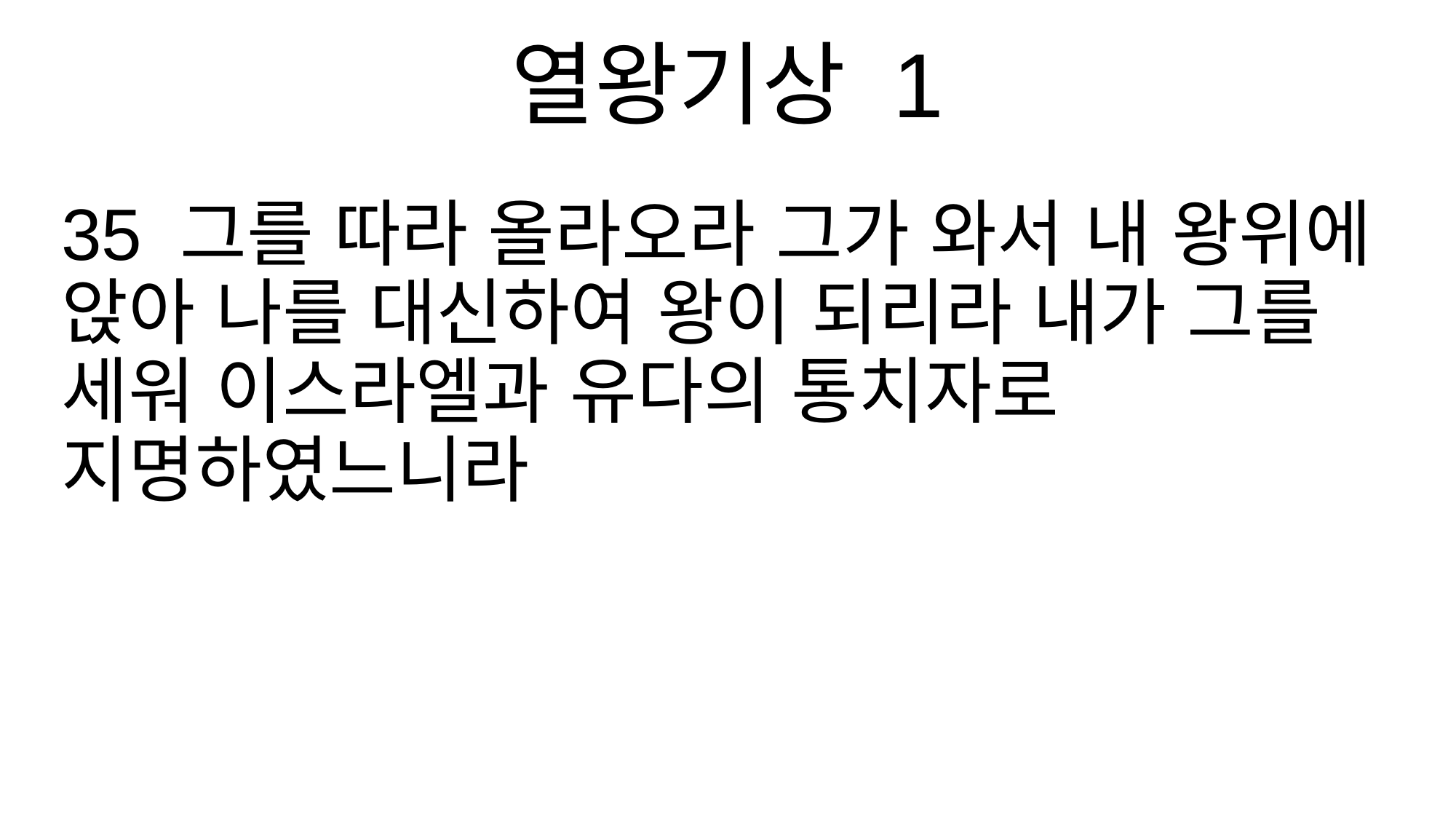

열왕기상 1
35 그를 따라 올라오라 그가 와서 내 왕위에 앉아 나를 대신하여 왕이 되리라 내가 그를 세워 이스라엘과 유다의 통치자로 지명하였느니라